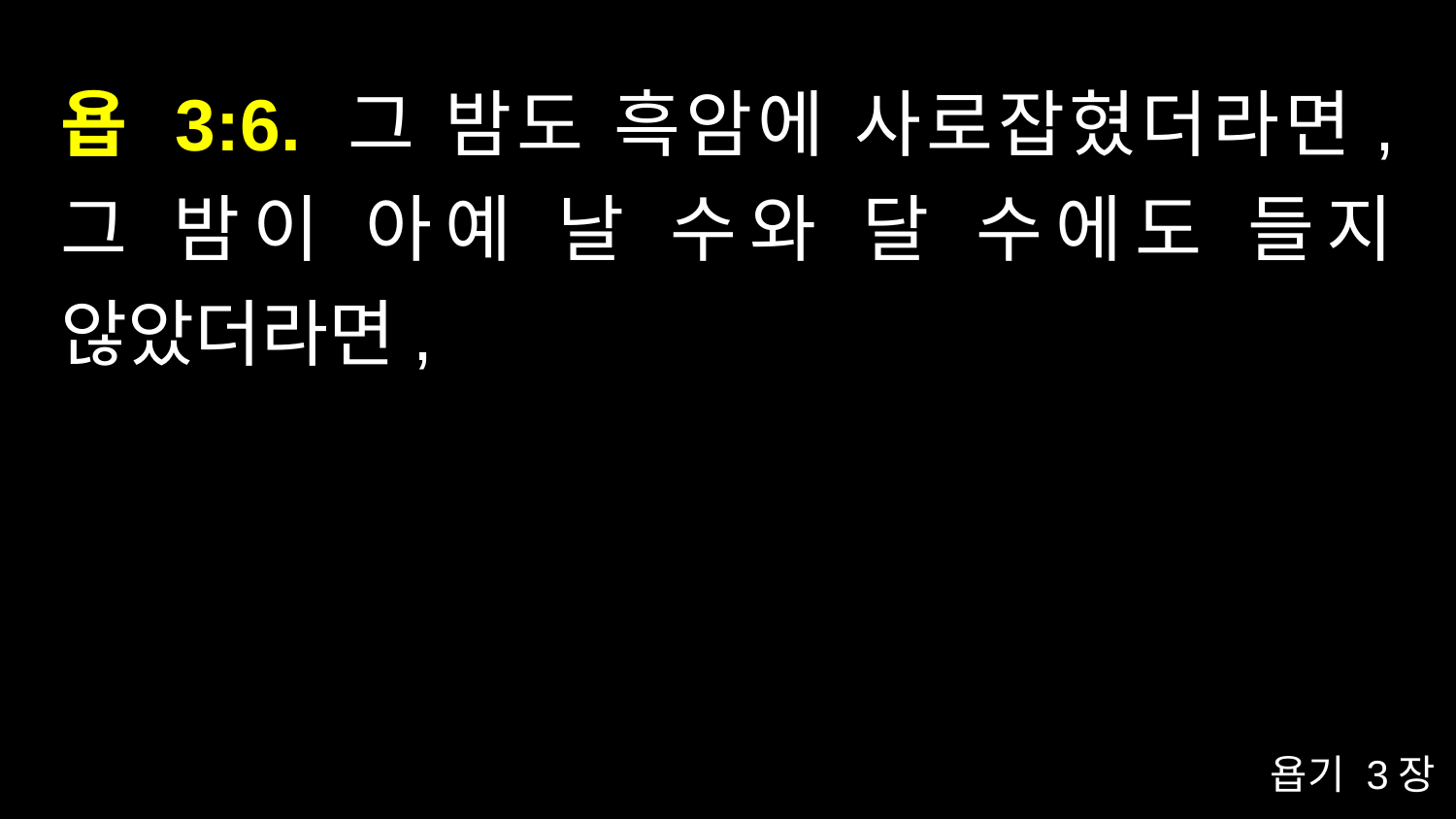

# 욥 3:6. 그 밤도 흑암에 사로잡혔더라면, 그 밤이 아예 날 수와 달 수에도 들지 않았더라면,
욥기 3장